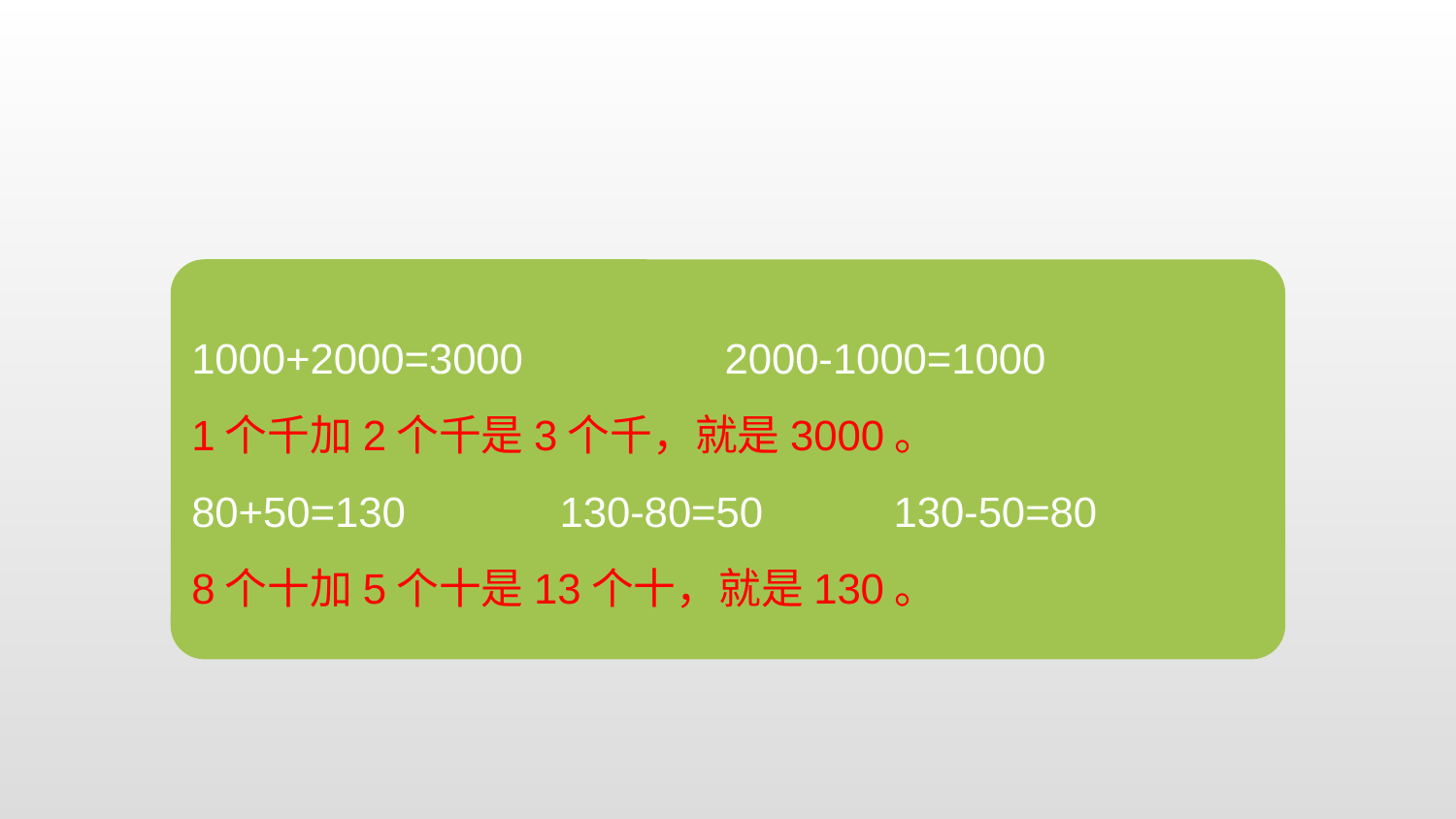

1000+2000=3000                 2000-1000=1000
1个千加2个千是3个千，就是3000。
80+50=130             130-80=50           130-50=80
8个十加5个十是13个十，就是130。